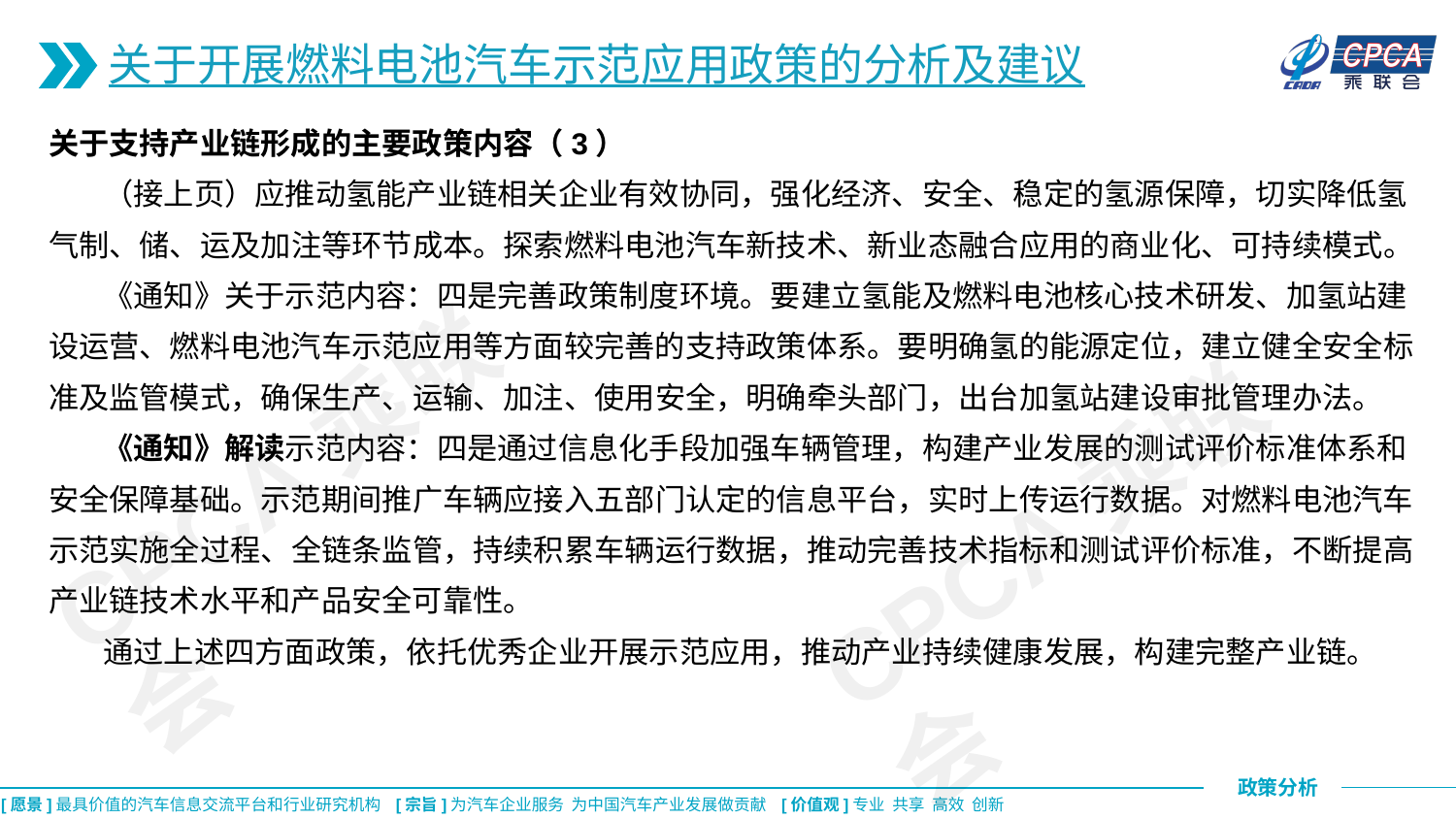

关于开展燃料电池汽车示范应用政策的分析及建议
关于支持产业链形成的主要政策内容（3）
       （接上页）应推动氢能产业链相关企业有效协同，强化经济、安全、稳定的氢源保障，切实降低氢气制、储、运及加注等环节成本。探索燃料电池汽车新技术、新业态融合应用的商业化、可持续模式。
       《通知》关于示范内容：四是完善政策制度环境。要建立氢能及燃料电池核心技术研发、加氢站建设运营、燃料电池汽车示范应用等方面较完善的支持政策体系。要明确氢的能源定位，建立健全安全标准及监管模式，确保生产、运输、加注、使用安全，明确牵头部门，出台加氢站建设审批管理办法。
       《通知》解读示范内容：四是通过信息化手段加强车辆管理，构建产业发展的测试评价标准体系和安全保障基础。示范期间推广车辆应接入五部门认定的信息平台，实时上传运行数据。对燃料电池汽车示范实施全过程、全链条监管，持续积累车辆运行数据，推动完善技术指标和测试评价标准，不断提高产业链技术水平和产品安全可靠性。
       通过上述四方面政策，依托优秀企业开展示范应用，推动产业持续健康发展，构建完整产业链。
CPCA乘联会
CPCA乘联会